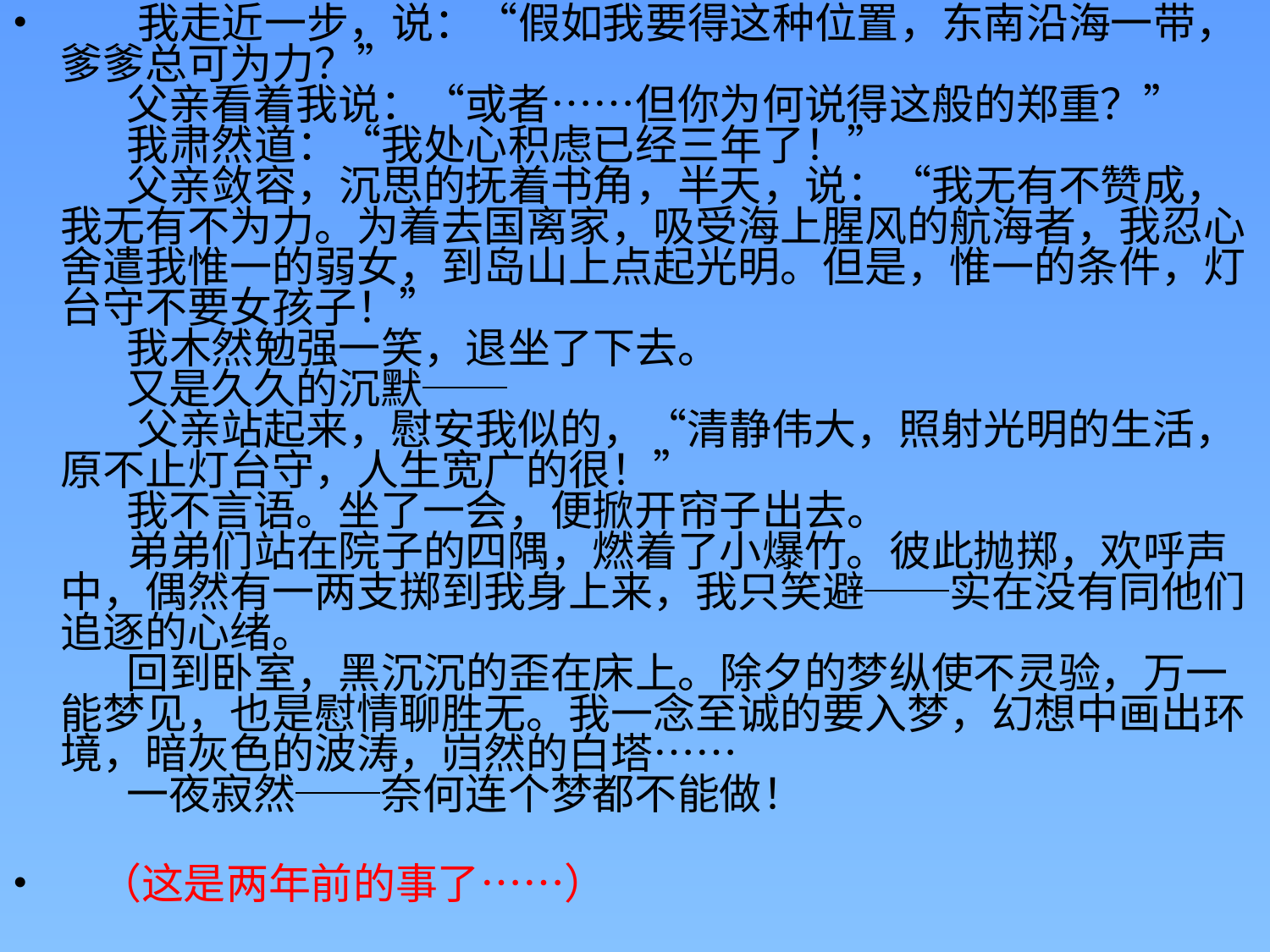

我走近一步，说：“假如我要得这种位置，东南沿海一带，爹爹总可为力？”
       父亲看着我说：“或者……但你为何说得这般的郑重？”
       我肃然道：“我处心积虑已经三年了！”
       父亲敛容，沉思的抚着书角，半天，说：“我无有不赞成，我无有不为力。为着去国离家，吸受海上腥风的航海者，我忍心舍遣我惟一的弱女，到岛山上点起光明。但是，惟一的条件，灯台守不要女孩子！”
       我木然勉强一笑，退坐了下去。
       又是久久的沉默──
        父亲站起来，慰安我似的，“清静伟大，照射光明的生活，原不止灯台守，人生宽广的很！”
       我不言语。坐了一会，便掀开帘子出去。
       弟弟们站在院子的四隅，燃着了小爆竹。彼此抛掷，欢呼声中，偶然有一两支掷到我身上来，我只笑避──实在没有同他们追逐的心绪。
       回到卧室，黑沉沉的歪在床上。除夕的梦纵使不灵验，万一能梦见，也是慰情聊胜无。我一念至诚的要入梦，幻想中画出环境，暗灰色的波涛，岿然的白塔……
       一夜寂然──奈何连个梦都不能做！
   （这是两年前的事了……）